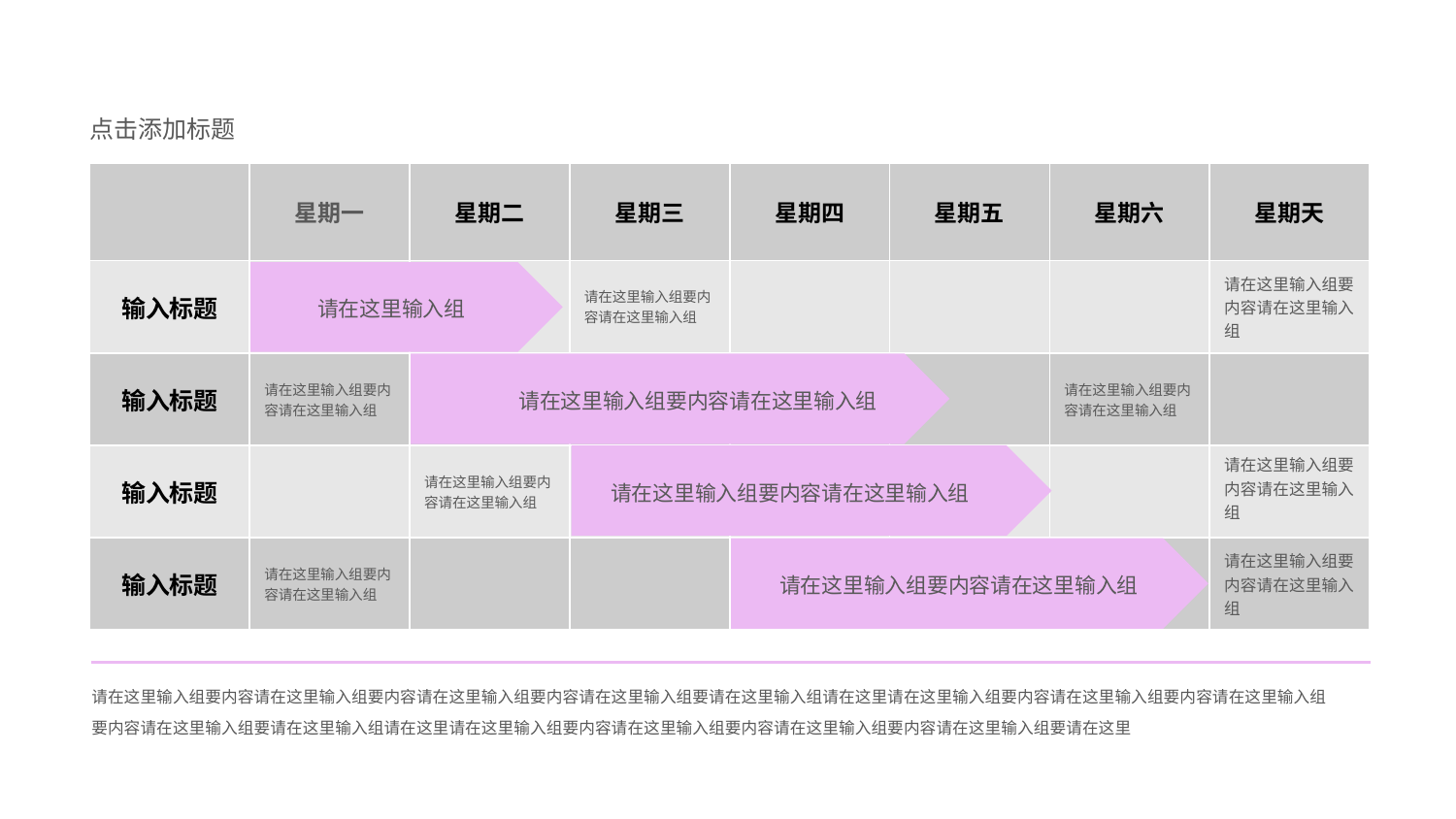

点击添加标题
|  | 星期一 | 星期二 | 星期三 | 星期四 | 星期五 | 星期六 | 星期天 |
| --- | --- | --- | --- | --- | --- | --- | --- |
| 输入标题 |  |  | 请在这里输入组要内容请在这里输入组 |  |  |  | 请在这里输入组要内容请在这里输入组 |
| 输入标题 | 请在这里输入组要内容请在这里输入组 |  |  |  |  | 请在这里输入组要内容请在这里输入组 |  |
| 输入标题 |  | 请在这里输入组要内容请在这里输入组 |  |  |  |  | 请在这里输入组要内容请在这里输入组 |
| 输入标题 | 请在这里输入组要内容请在这里输入组 |  |  |  |  |  | 请在这里输入组要内容请在这里输入组 |

请在这里输入组

请在这里输入组要内容请在这里输入组

请在这里输入组要内容请在这里输入组

请在这里输入组要内容请在这里输入组
请在这里输入组要内容请在这里输入组要内容请在这里输入组要内容请在这里输入组要请在这里输入组请在这里请在这里输入组要内容请在这里输入组要内容请在这里输入组要内容请在这里输入组要请在这里输入组请在这里请在这里输入组要内容请在这里输入组要内容请在这里输入组要内容请在这里输入组要请在这里